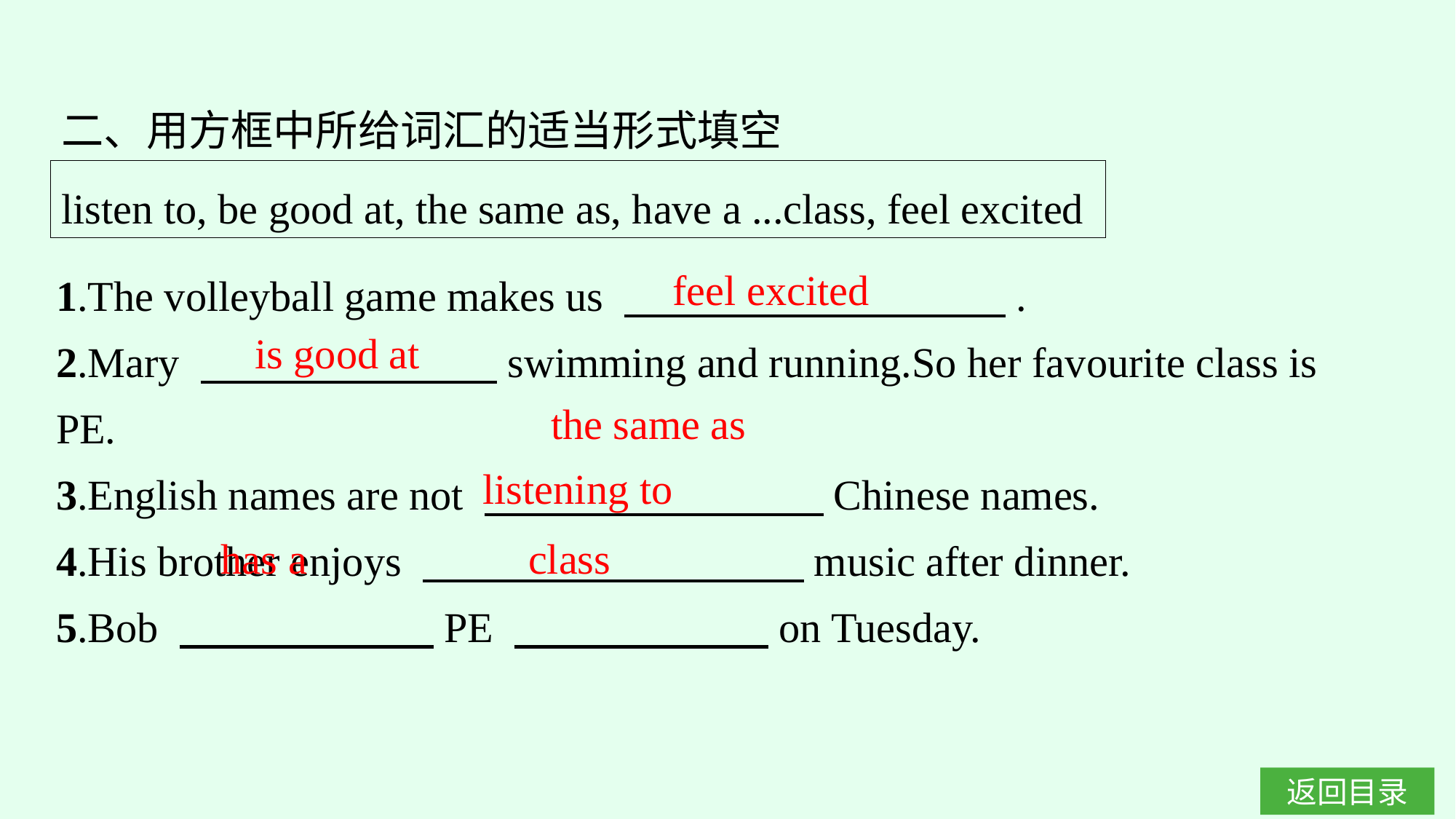

二、用方框中所给词汇的适当形式填空
listen to, be good at, the same as, have a ...class, feel excited
feel excited
1.The volleyball game makes us 　　　　　　　　　.
2.Mary 　　　　　　　swimming and running.So her favourite class is PE.
3.English names are not 　　　　　　　　Chinese names.
4.His brother enjoys 　　　　　　　　　music after dinner.
5.Bob 　　　　　　PE 　　　　　　on Tuesday.
is good at
the same as
listening to
has a                     class